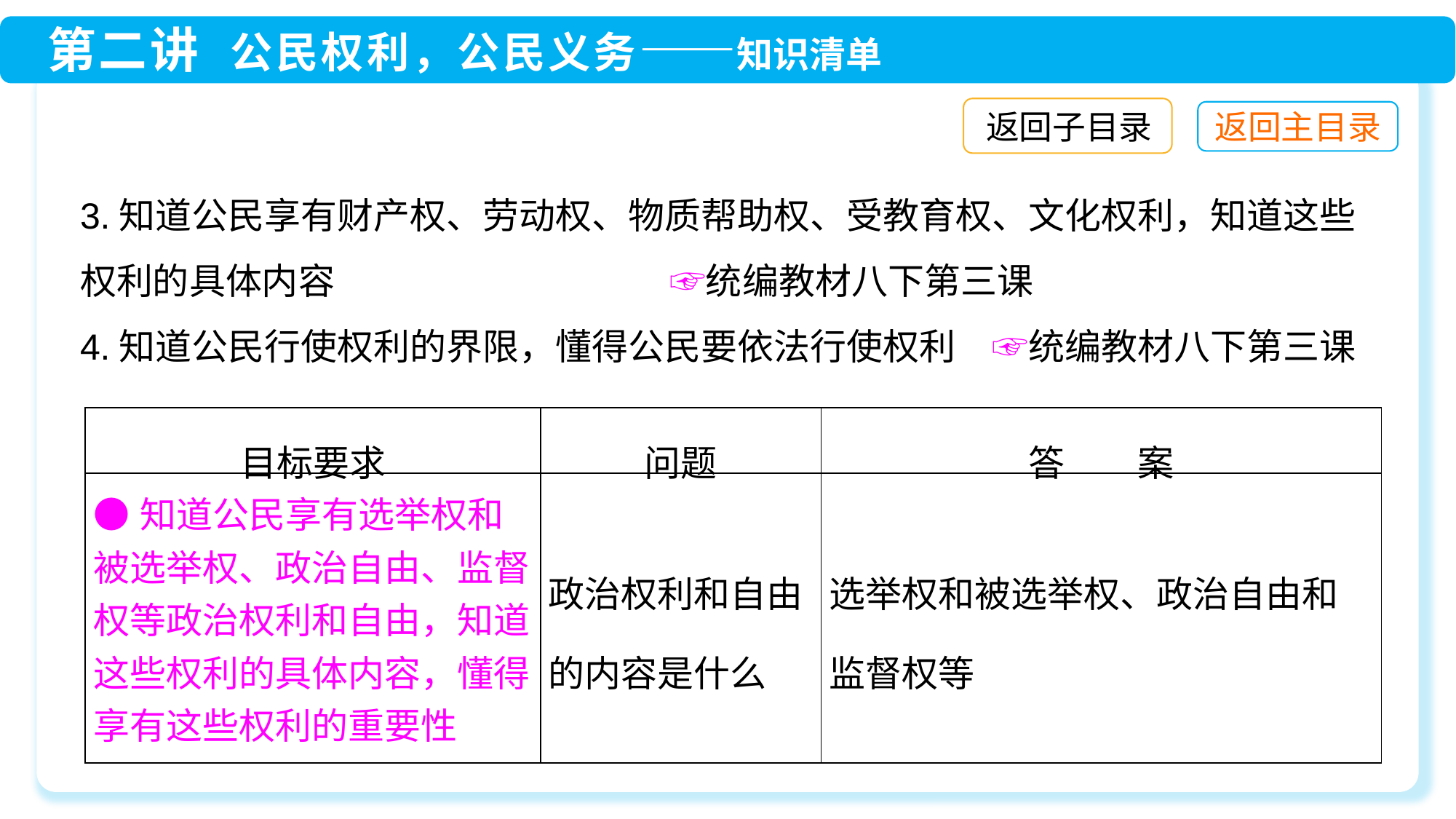

返回子目录
3.知道公民享有财产权、劳动权、物质帮助权、受教育权、文化权利，知道这些权利的具体内容	                                ☞统编教材八下第三课
4.知道公民行使权利的界限，懂得公民要依法行使权利　☞统编教材八下第三课
| 目标要求 | 问题 | 答　　案 |
| --- | --- | --- |
| ●知道公民享有选举权和被选举权、政治自由、监督权等政治权利和自由，知道这些权利的具体内容，懂得享有这些权利的重要性 | 政治权利和自由的内容是什么 | 选举权和被选举权、政治自由和监督权等 |